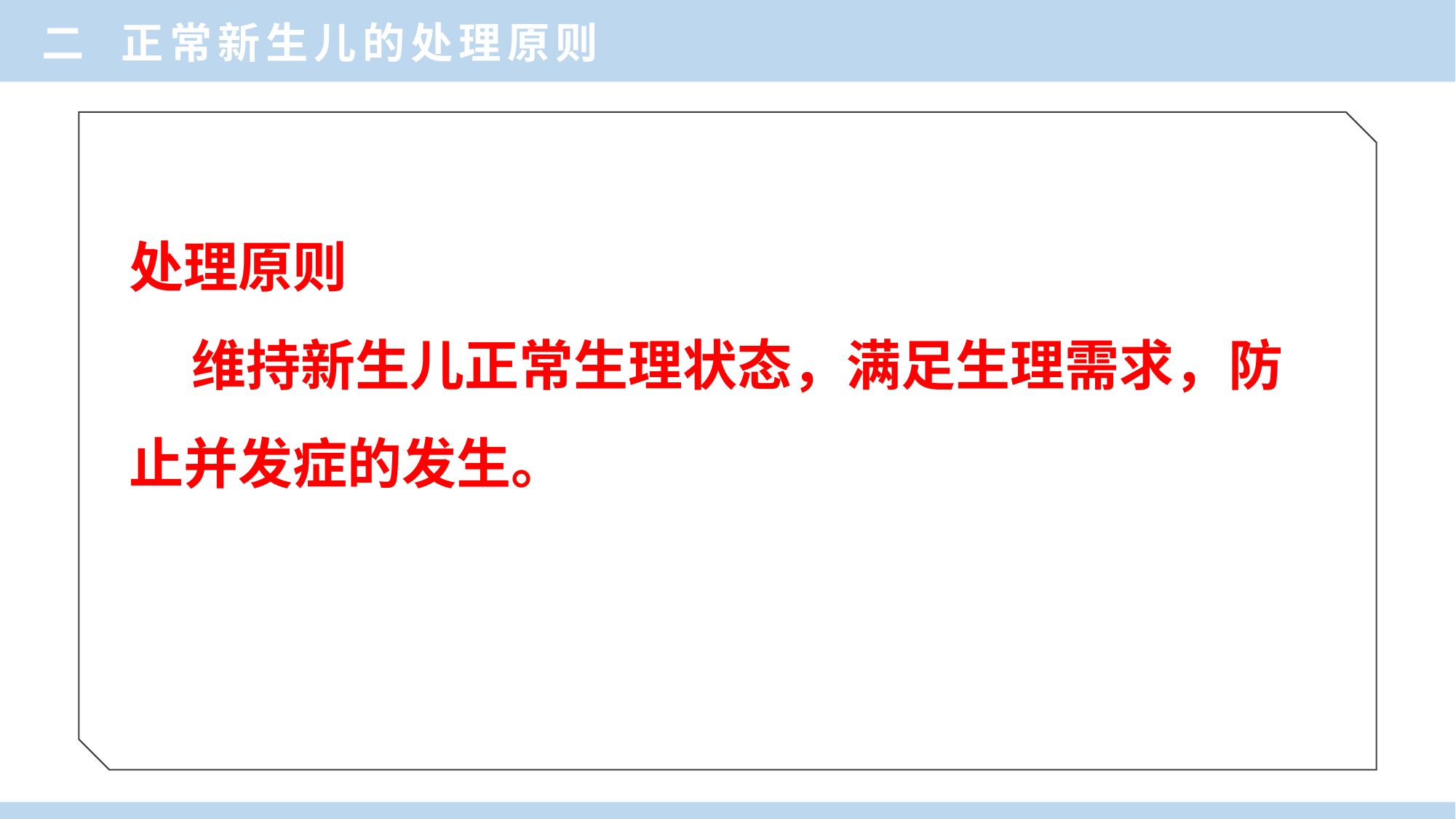

二  正常新生儿的处理原则

处理原则
    维持新生儿正常生理状态，满足生理需求，防止并发症的发生。